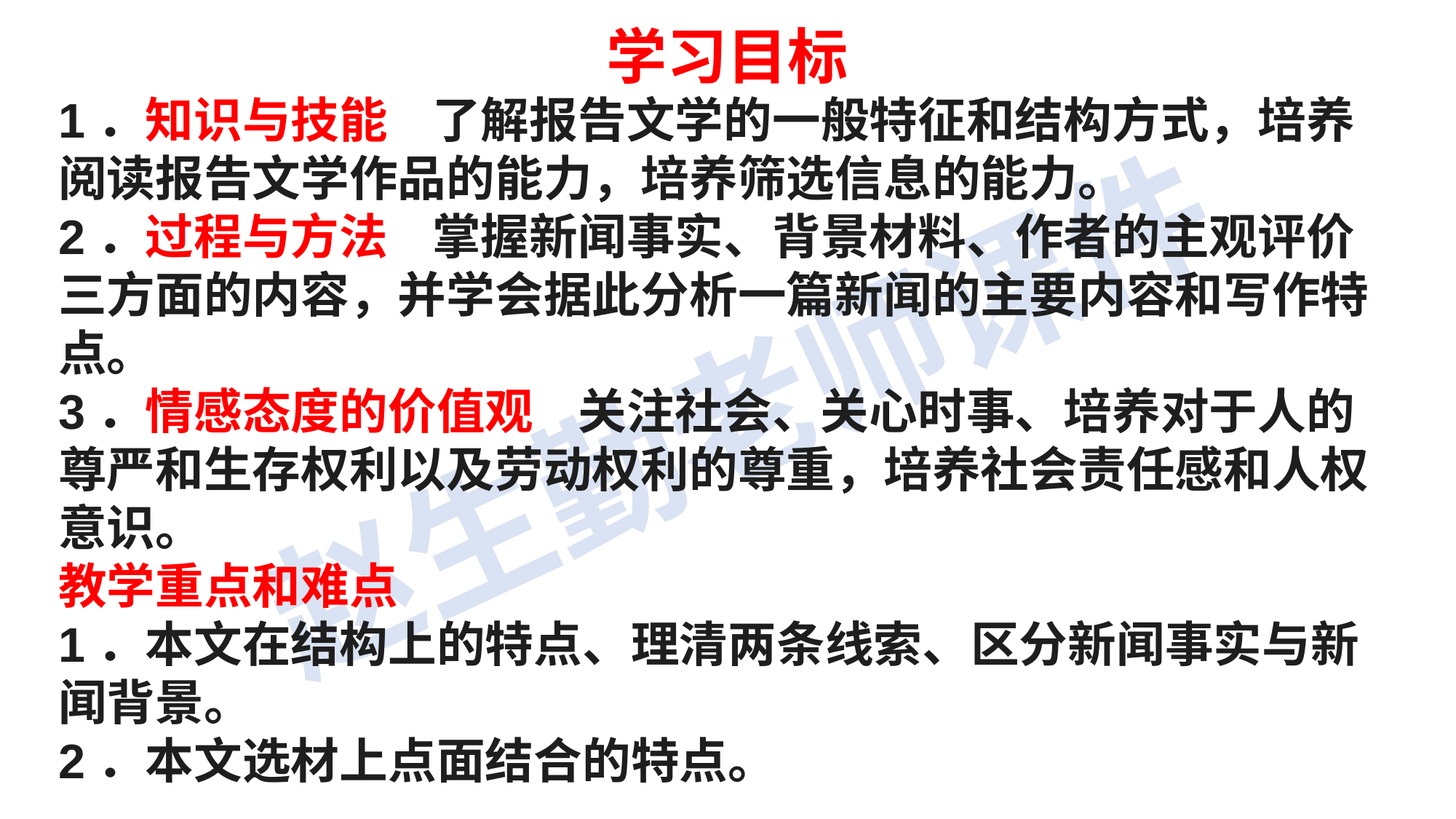

学习目标
1．知识与技能    了解报告文学的一般特征和结构方式，培养阅读报告文学作品的能力，培养筛选信息的能力。
2．过程与方法    掌握新闻事实、背景材料、作者的主观评价三方面的内容，并学会据此分析一篇新闻的主要内容和写作特点。
3．情感态度的价值观    关注社会、关心时事、培养对于人的尊严和生存权利以及劳动权利的尊重，培养社会责任感和人权意识。
教学重点和难点
1．本文在结构上的特点、理清两条线索、区分新闻事实与新闻背景。
2．本文选材上点面结合的特点。